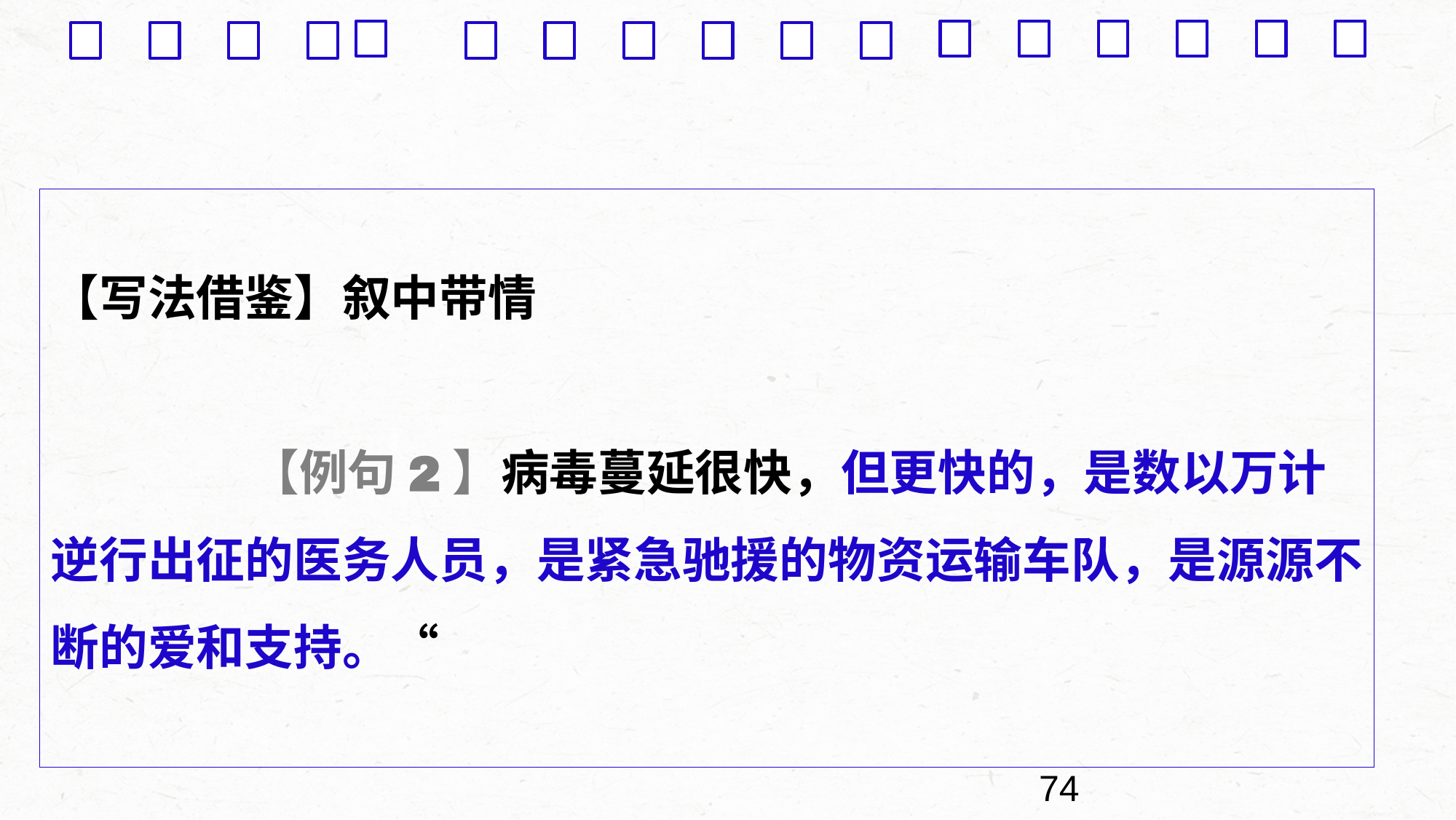

【写法借鉴】叙中带情

              【例句2】病毒蔓延很快，但更快的，是数以万计逆行出征的医务人员，是紧急驰援的物资运输车队，是源源不断的爱和支持。“

74